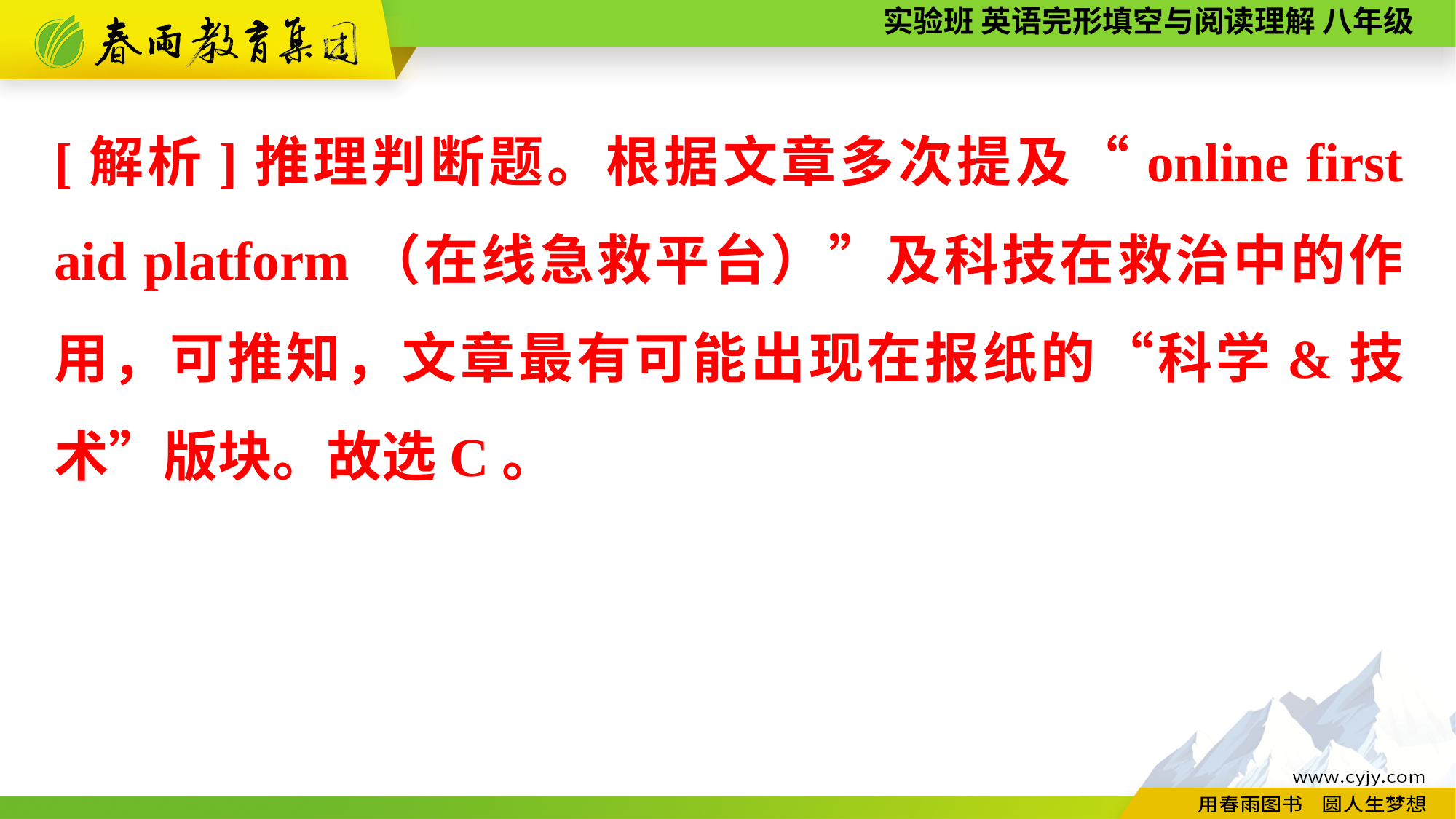

[解析]推理判断题。根据文章多次提及“online first aid platform（在线急救平台）”及科技在救治中的作用，可推知，文章最有可能出现在报纸的“科学&技术”版块。故选C。